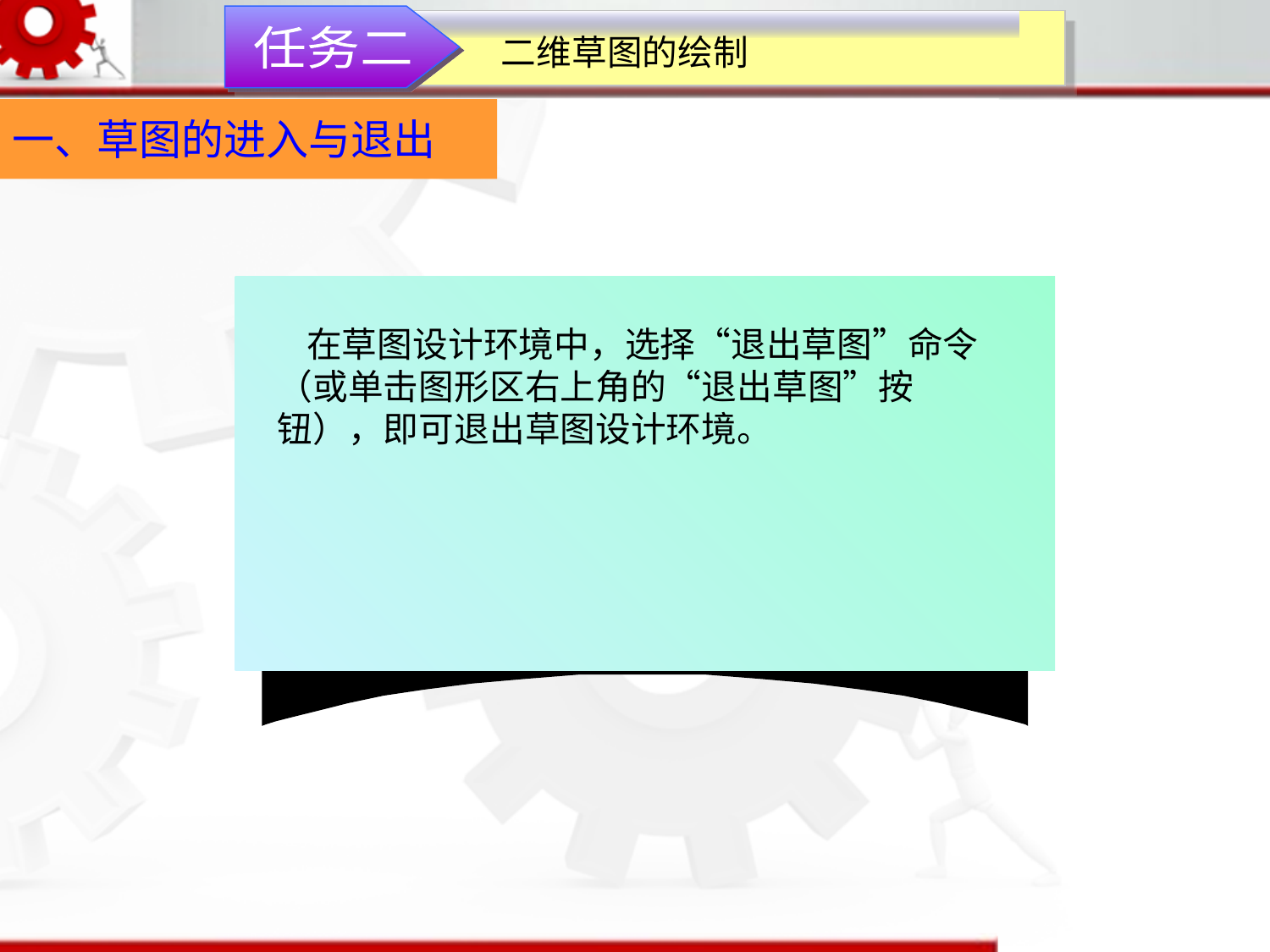

二维草图的绘制
任务二
一、草图的进入与退出

   在草图设计环境中，选择“退出草图”命令（或单击图形区右上角的“退出草图”按钮），即可退出草图设计环境。